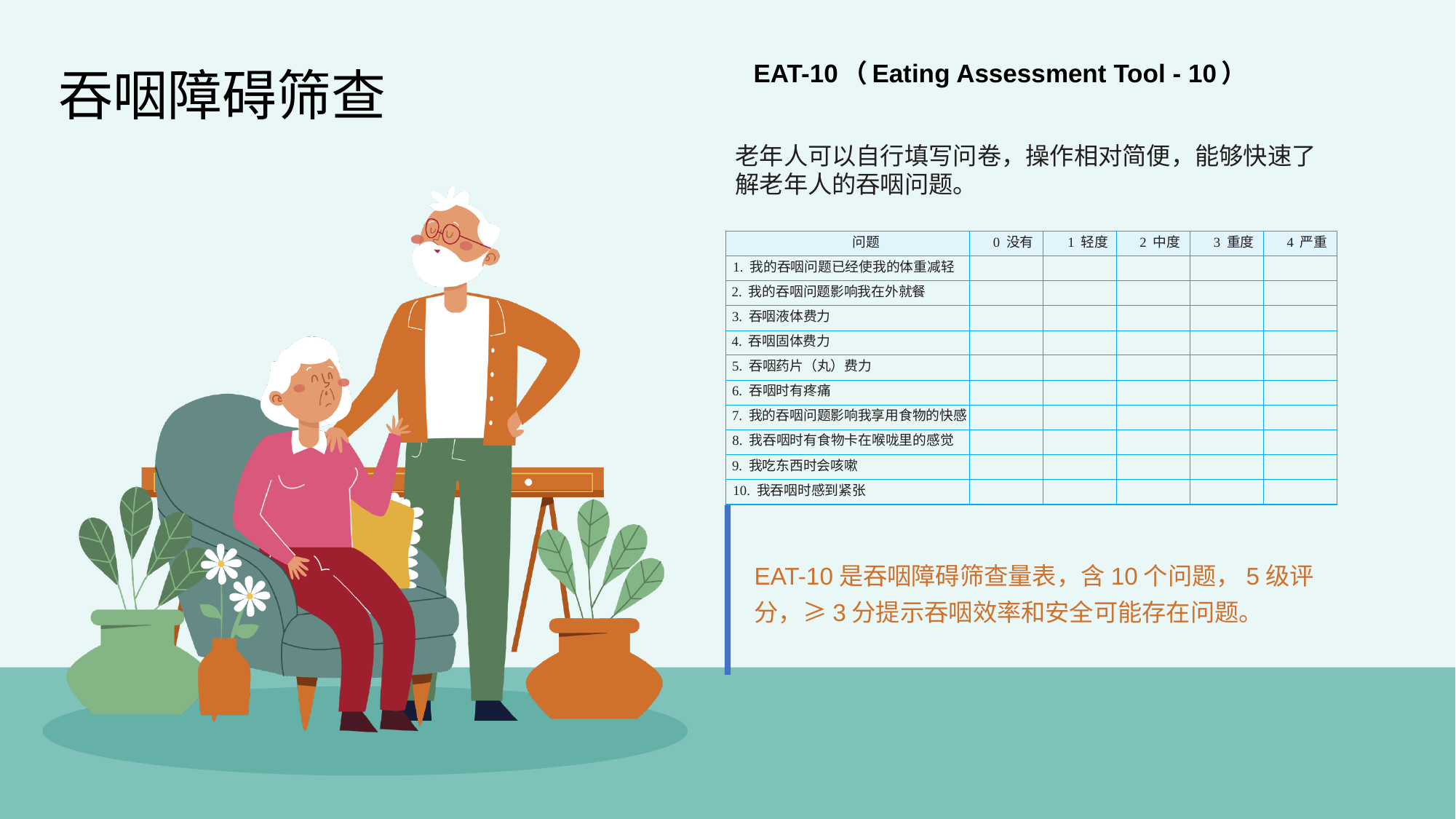

吞咽障碍筛查
EAT-10（Eating Assessment Tool - 10）
老年人可以自行填写问卷，操作相对简便，能够快速了解老年人的吞咽问题。
| 问题 | 0 没有 | 1 轻度 | 2 中度 | 3 重度 | 4 严重 |
| --- | --- | --- | --- | --- | --- |
| 1. 我的吞咽问题已经使我的体重减轻 |  |  |  |  |  |
| 2. 我的吞咽问题影响我在外就餐 |  |  |  |  |  |
| 3. 吞咽液体费力 |  |  |  |  |  |
| 4. 吞咽固体费力 |  |  |  |  |  |
| 5. 吞咽药片（丸）费力 |  |  |  |  |  |
| 6. 吞咽时有疼痛 |  |  |  |  |  |
| 7. 我的吞咽问题影响我享用食物的快感 |  |  |  |  |  |
| 8. 我吞咽时有食物卡在喉咙里的感觉 |  |  |  |  |  |
| 9. 我吃东西时会咳嗽 |  |  |  |  |  |
| 10. 我吞咽时感到紧张 |  |  |  |  |  |

EAT-10是吞咽障碍筛查量表，含10个问题，5级评分，≥3分提示吞咽效率和安全可能存在问题。